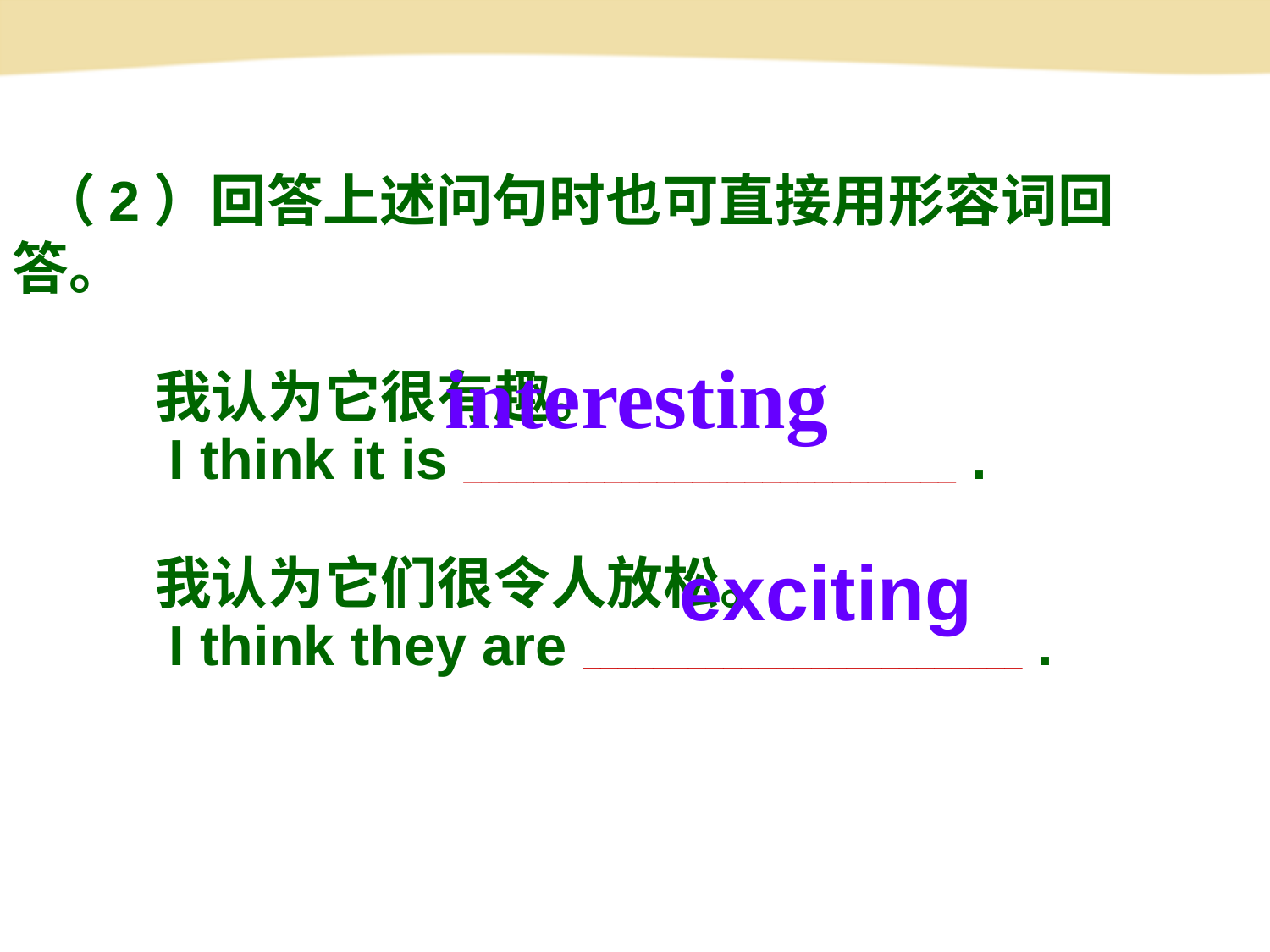

（2）回答上述问句时也可直接用形容词回答。

          我认为它很有趣。
          I think it is ____________________________ .

          我认为它们很令人放松。
          I think they are _________________________ .

interesting
exciting